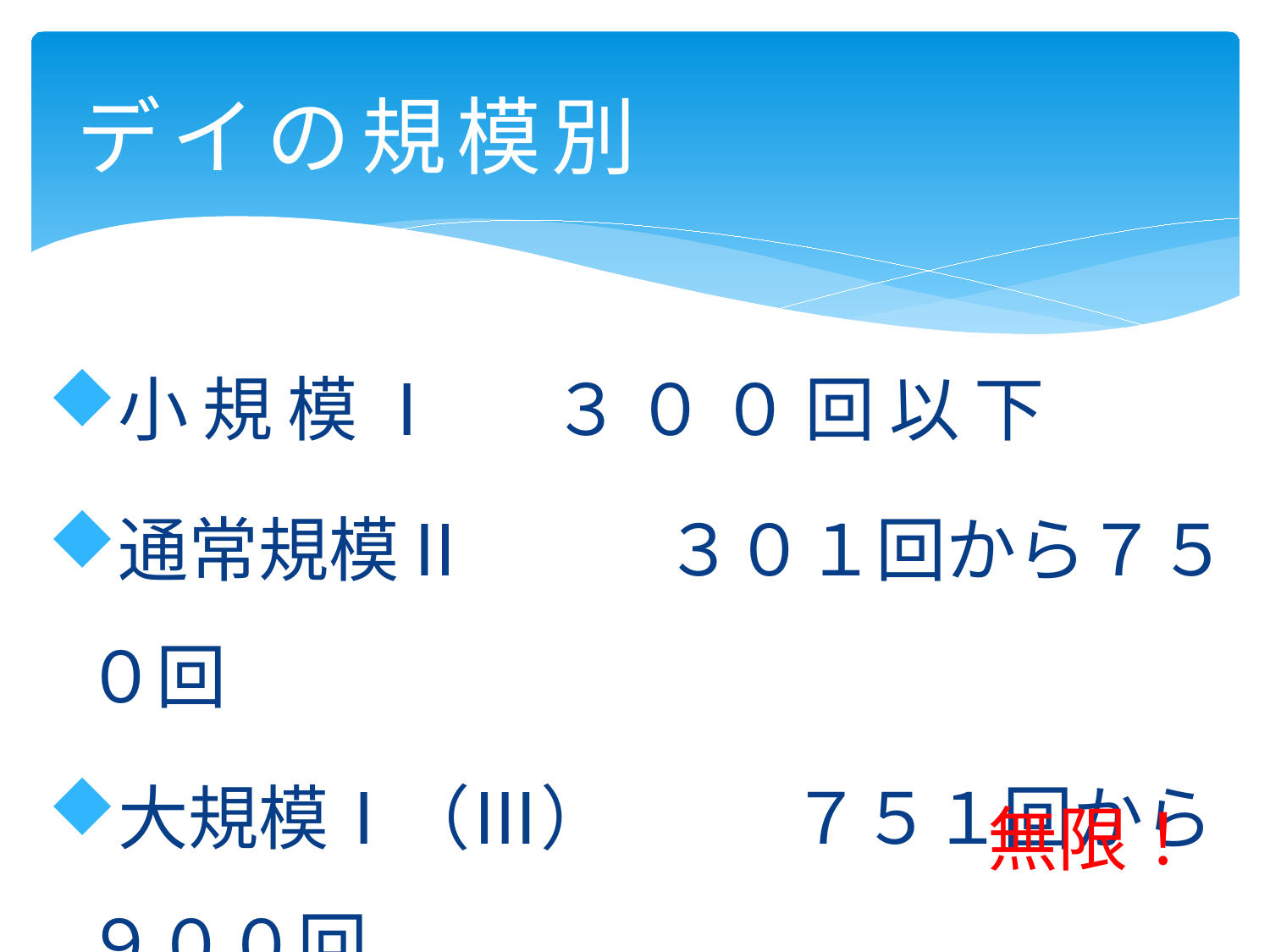

# デイの規模別
小規模Ⅰ	　３００回以下
通常規模Ⅱ	　３０１回から７５０回
大規模Ⅰ（Ⅲ）	　７５１回から９００回
大規模Ⅱ（Ⅳ）	　９０１回以上
無限！